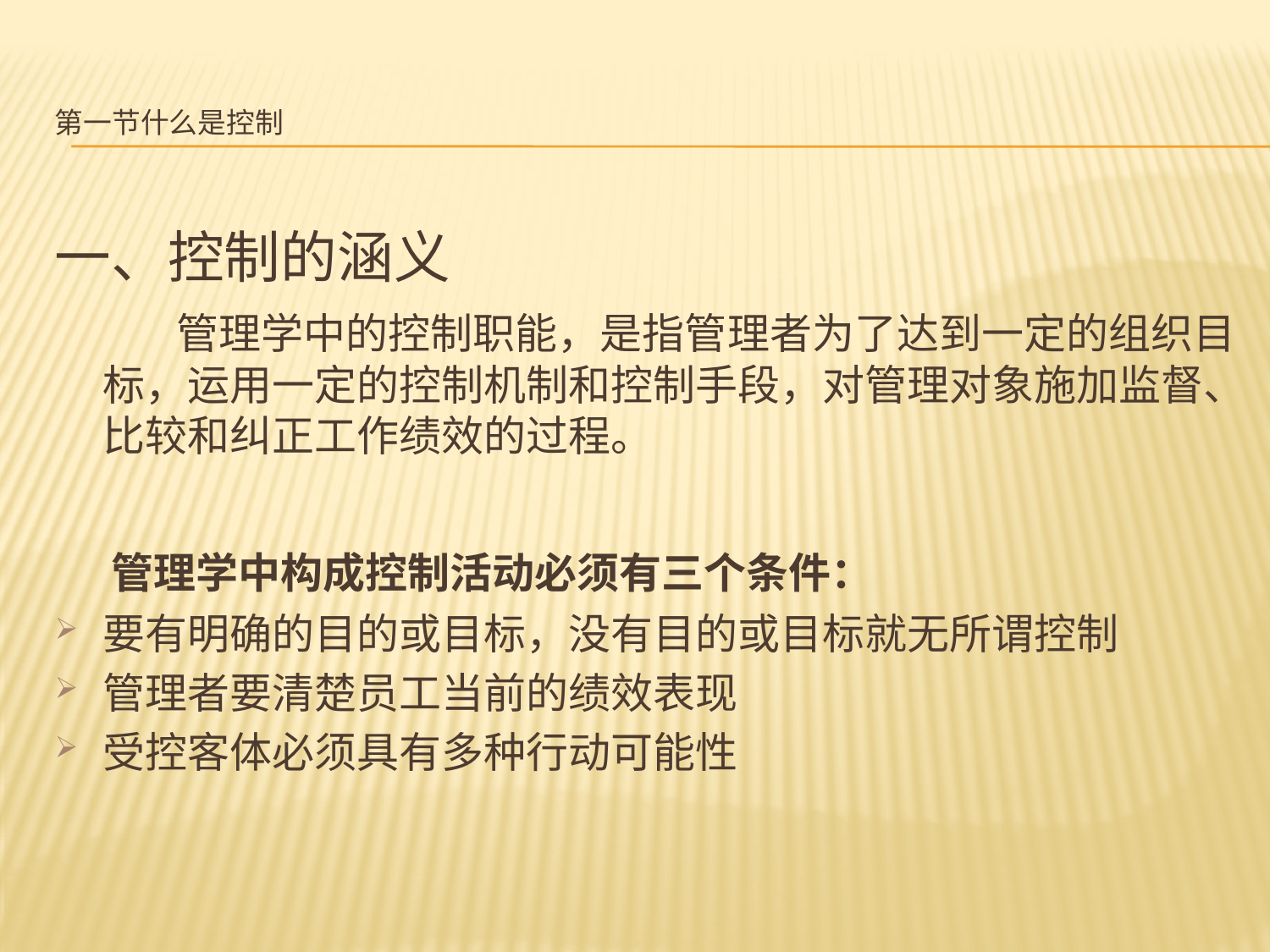

# 第一节什么是控制
一、控制的涵义
          管理学中的控制职能，是指管理者为了达到一定的组织目标，运用一定的控制机制和控制手段，对管理对象施加监督、比较和纠正工作绩效的过程。

    管理学中构成控制活动必须有三个条件：
要有明确的目的或目标，没有目的或目标就无所谓控制
管理者要清楚员工当前的绩效表现
受控客体必须具有多种行动可能性